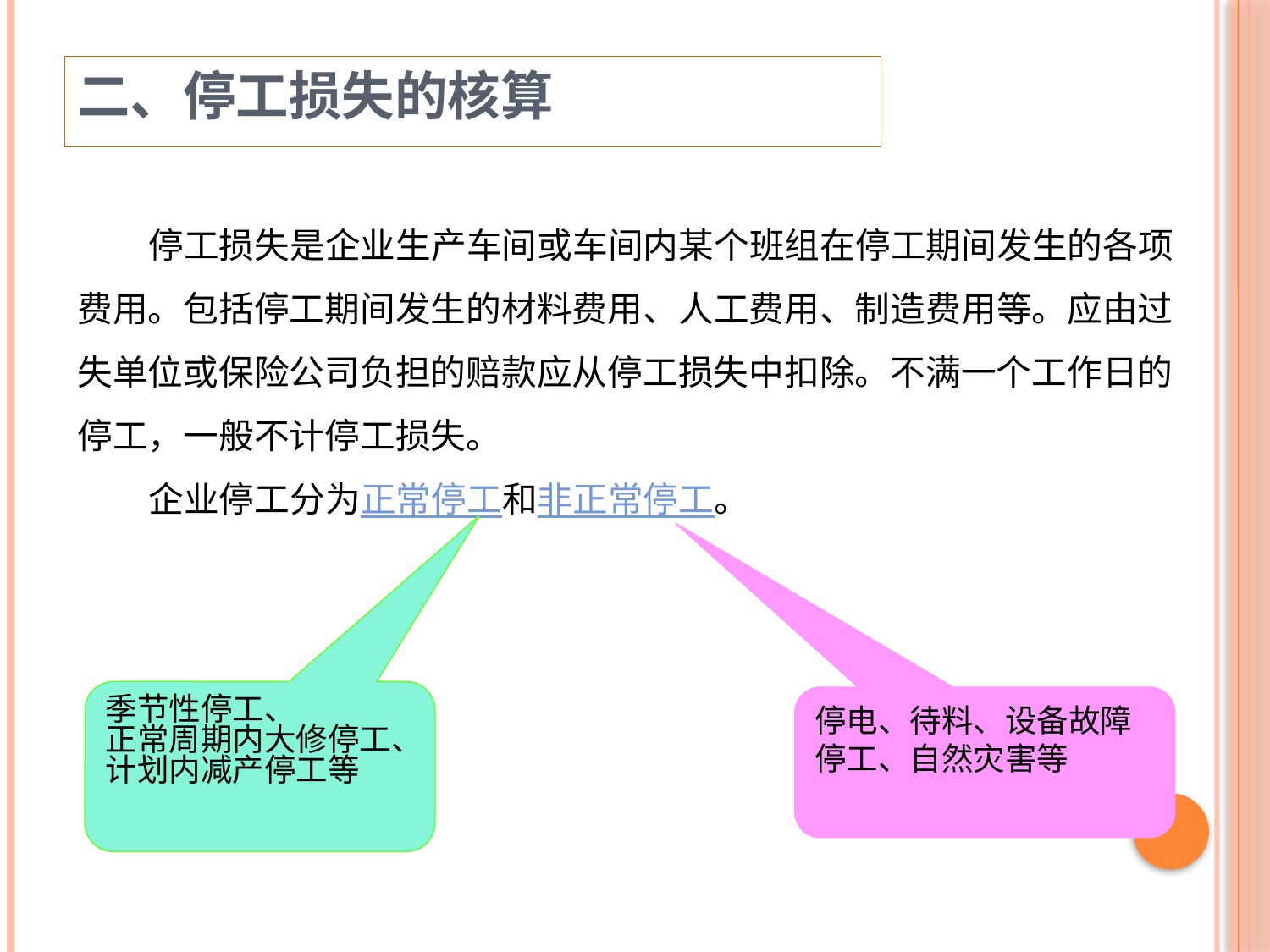

二、停工损失的核算
        停工损失是企业生产车间或车间内某个班组在停工期间发生的各项费用。包括停工期间发生的材料费用、人工费用、制造费用等。应由过失单位或保险公司负担的赔款应从停工损失中扣除。不满一个工作日的停工，一般不计停工损失。
        企业停工分为正常停工和非正常停工。
季节性停工、
正常周期内大修停工、
计划内减产停工等
停电、待料、设备故障停工、自然灾害等